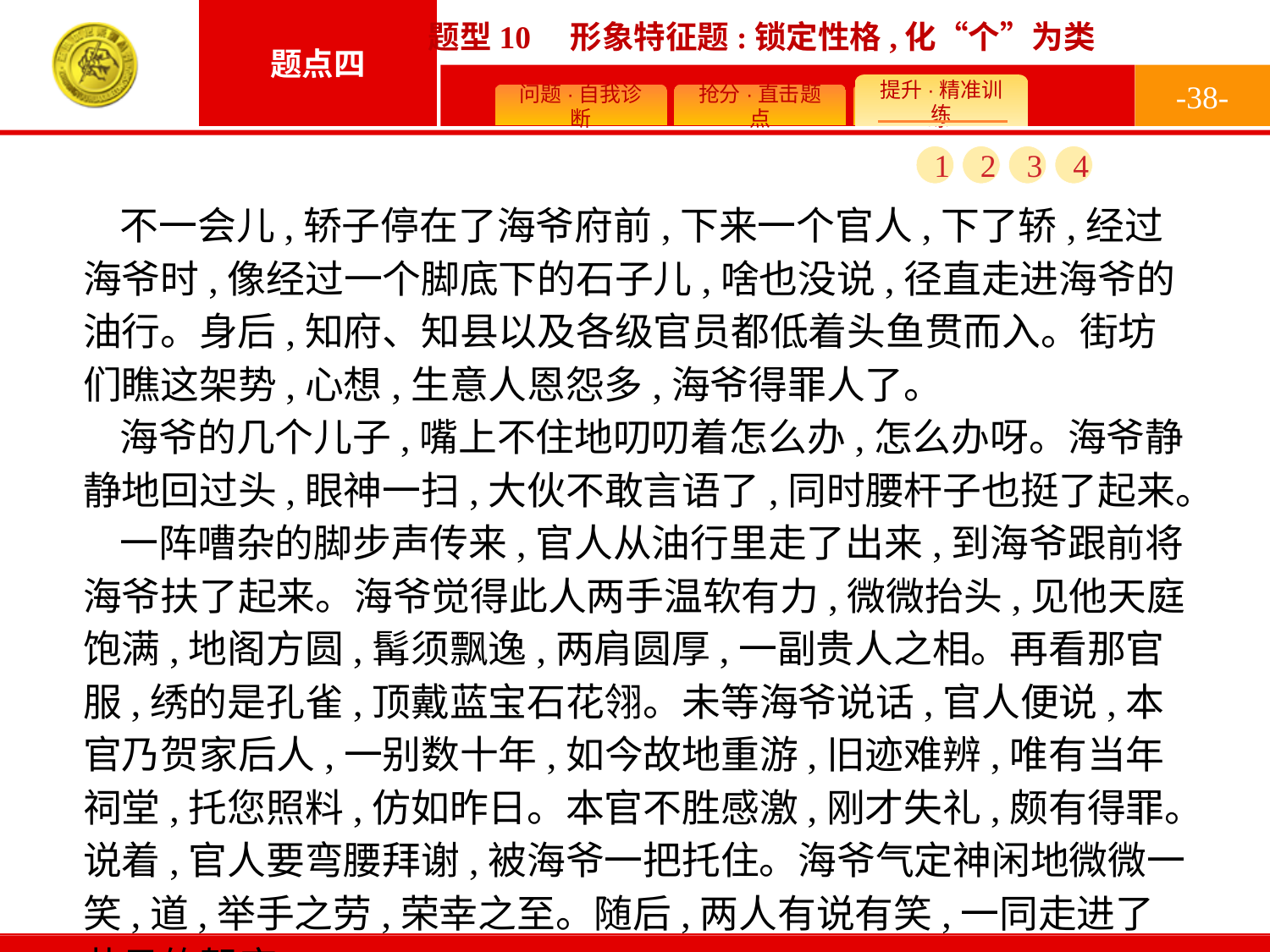

-38-
1
2
3
4
不一会儿,轿子停在了海爷府前,下来一个官人,下了轿,经过海爷时,像经过一个脚底下的石子儿,啥也没说,径直走进海爷的油行。身后,知府、知县以及各级官员都低着头鱼贯而入。街坊们瞧这架势,心想,生意人恩怨多,海爷得罪人了。
海爷的几个儿子,嘴上不住地叨叨着怎么办,怎么办呀。海爷静静地回过头,眼神一扫,大伙不敢言语了,同时腰杆子也挺了起来。
一阵嘈杂的脚步声传来,官人从油行里走了出来,到海爷跟前将海爷扶了起来。海爷觉得此人两手温软有力,微微抬头,见他天庭饱满,地阁方圆,髯须飘逸,两肩圆厚,一副贵人之相。再看那官服,绣的是孔雀,顶戴蓝宝石花翎。未等海爷说话,官人便说,本官乃贺家后人,一别数十年,如今故地重游,旧迹难辨,唯有当年祠堂,托您照料,仿如昨日。本官不胜感激,刚才失礼,颇有得罪。说着,官人要弯腰拜谢,被海爷一把托住。海爷气定神闲地微微一笑,道,举手之劳,荣幸之至。随后,两人有说有笑,一同走进了昔日的贺府。